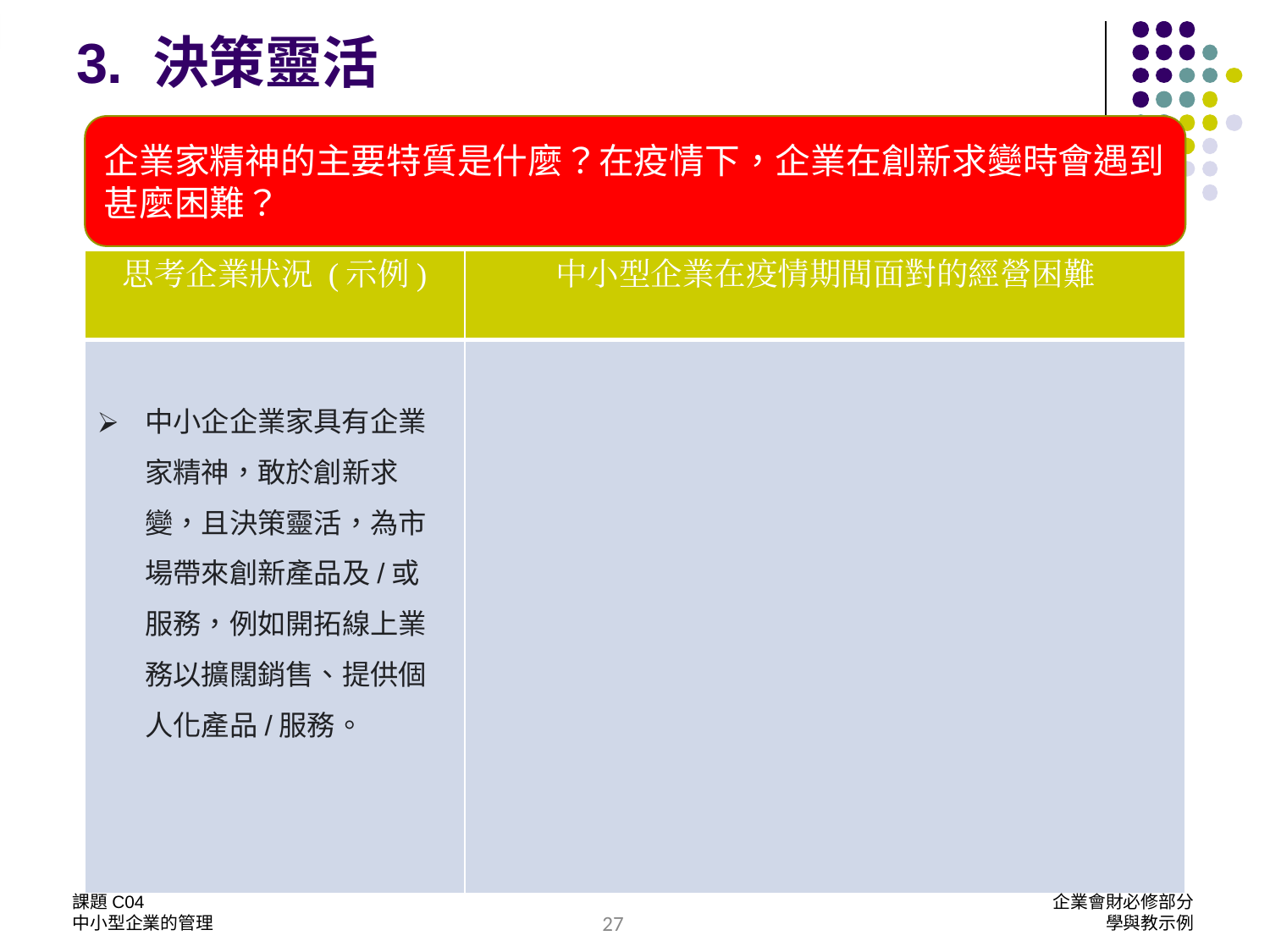

# 3. 決策靈活

企業家精神的主要特質是什麼？在疫情下，企業在創新求變時會遇到甚麼困難？
| 思考企業狀況 (示例) | 中小型企業在疫情期間面對的經營困難 |
| --- | --- |
|  |  |
中小企企業家具有企業家精神，敢於創新求變，且決策靈活，為市場帶來創新產品及/或服務，例如開拓線上業務以擴闊銷售、提供個人化產品/服務。

課題C04
中小型企業的管理

企業會財必修部分
學與教示例
27